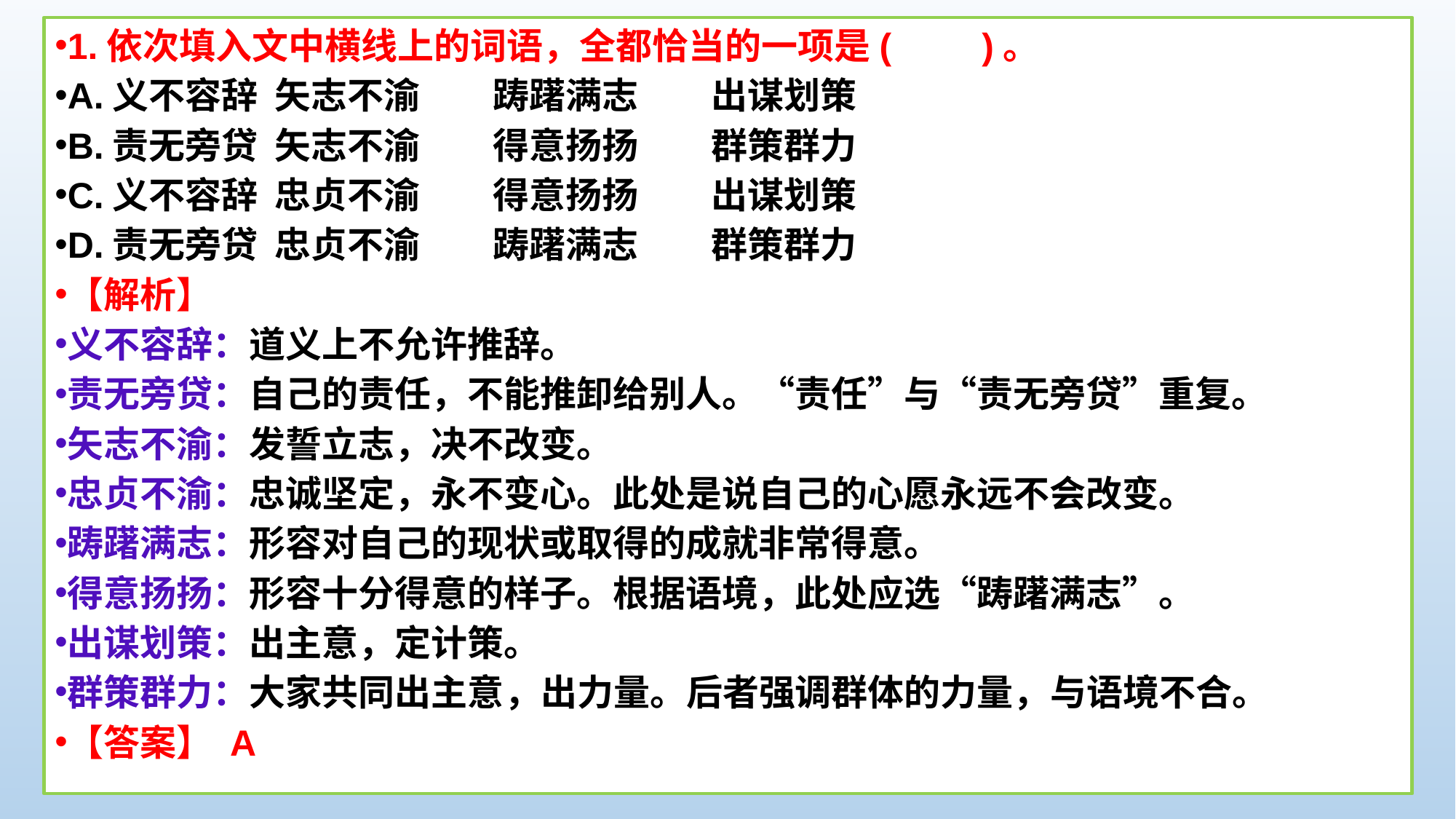

1.依次填入文中横线上的词语，全都恰当的一项是(　　)。
A.义不容辞	矢志不渝	踌躇满志	出谋划策
B.责无旁贷	矢志不渝	得意扬扬	群策群力
C.义不容辞	忠贞不渝	得意扬扬	出谋划策
D.责无旁贷	忠贞不渝	踌躇满志	群策群力
【解析】
义不容辞：道义上不允许推辞。
责无旁贷：自己的责任，不能推卸给别人。“责任”与“责无旁贷”重复。
矢志不渝：发誓立志，决不改变。
忠贞不渝：忠诚坚定，永不变心。此处是说自己的心愿永远不会改变。
踌躇满志：形容对自己的现状或取得的成就非常得意。
得意扬扬：形容十分得意的样子。根据语境，此处应选“踌躇满志”。
出谋划策：出主意，定计策。
群策群力：大家共同出主意，出力量。后者强调群体的力量，与语境不合。
【答案】 A